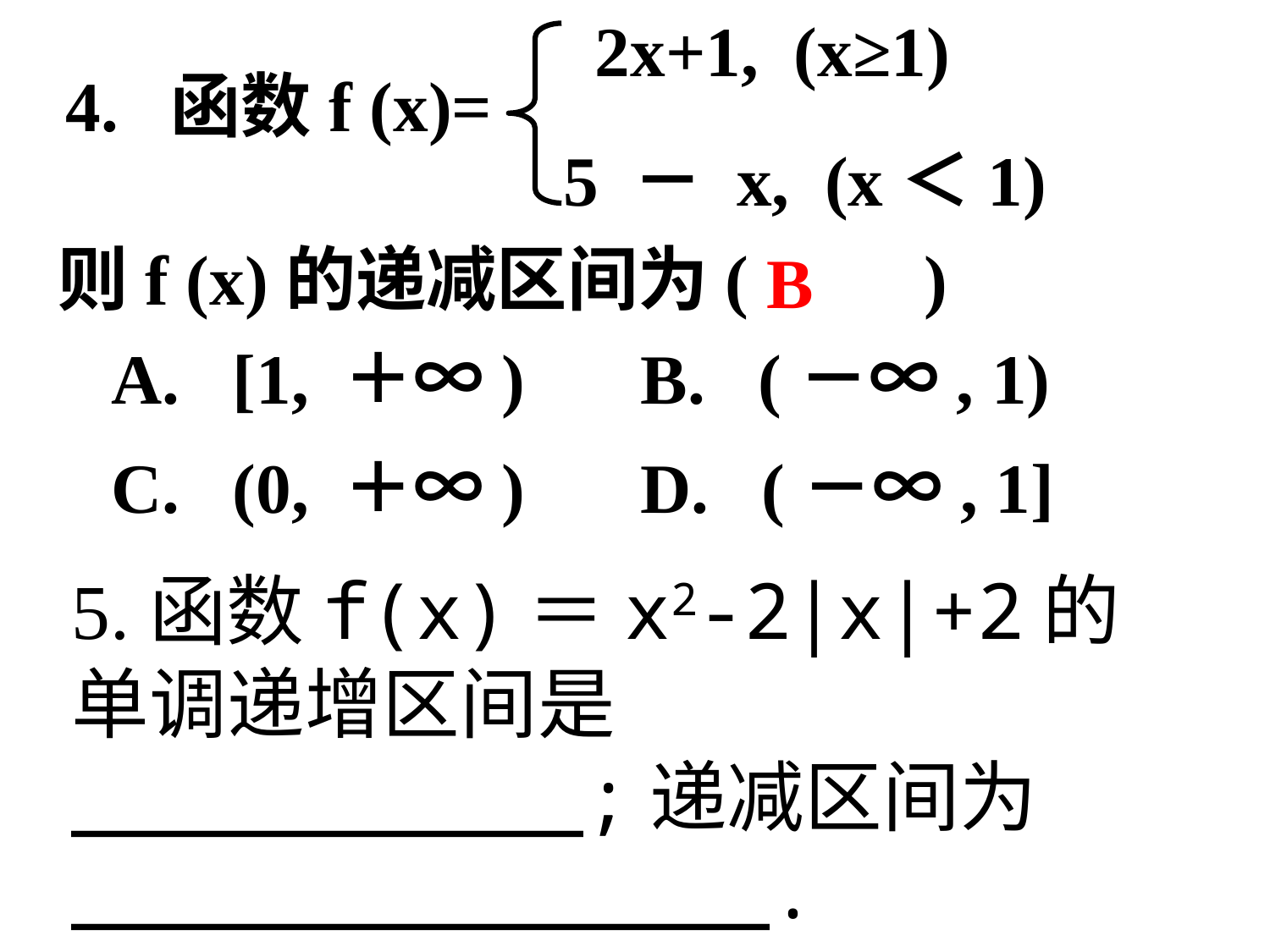

2x+1,  (x≥1)

4.  函数f (x)=
5 － x,  (x＜1)
则f (x)的递减区间为(          )
B
A.   [1, ＋∞)
B.   (－∞, 1)
C.   (0, ＋∞)
D.   (－∞, 1]
5.函数f(x)＝x2-2|x|+2的单调递增区间是___________;递减区间为_______________.